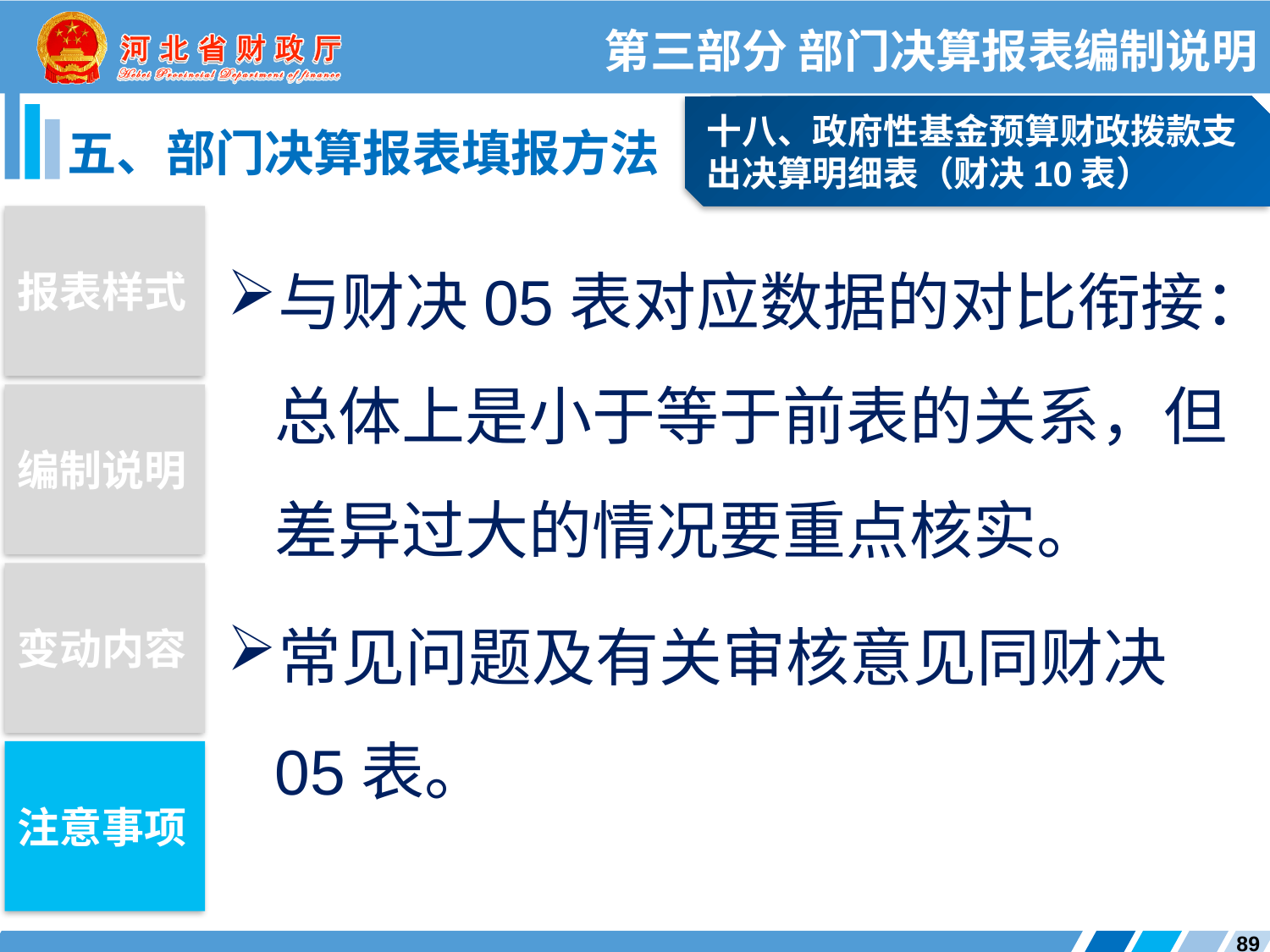

第三部分 部门决算报表编制说明
十八、政府性基金预算财政拨款支出决算明细表（财决10表）
五、部门决算报表填报方法
报表样式
与财决05表对应数据的对比衔接：总体上是小于等于前表的关系，但差异过大的情况要重点核实。
常见问题及有关审核意见同财决05表。
编制说明
变动内容
注意事项
89